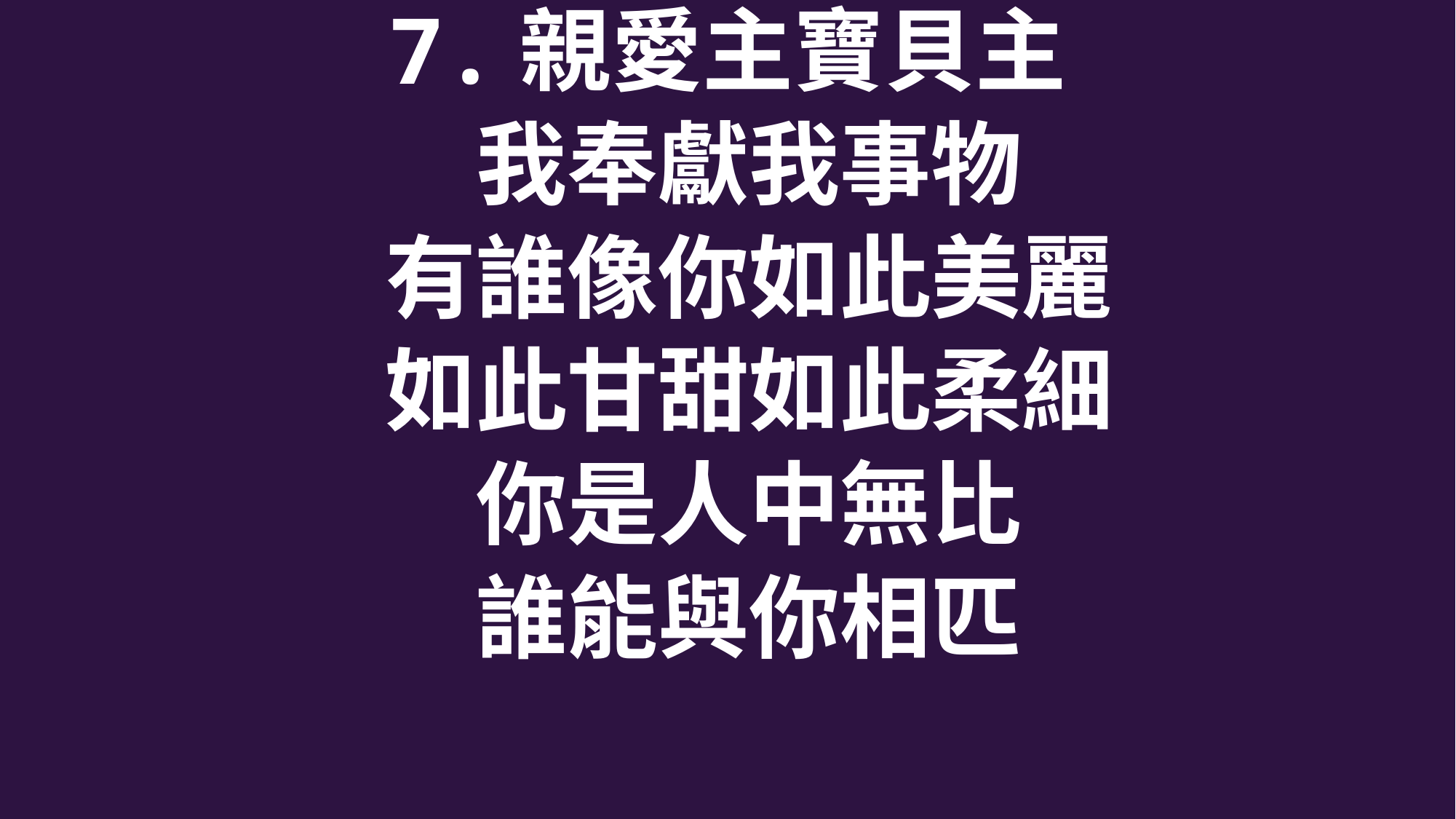

7.親愛主寶貝主
 我奉獻我事物
 有誰像你如此美麗
 如此甘甜如此柔細
 你是人中無比
 誰能與你相匹